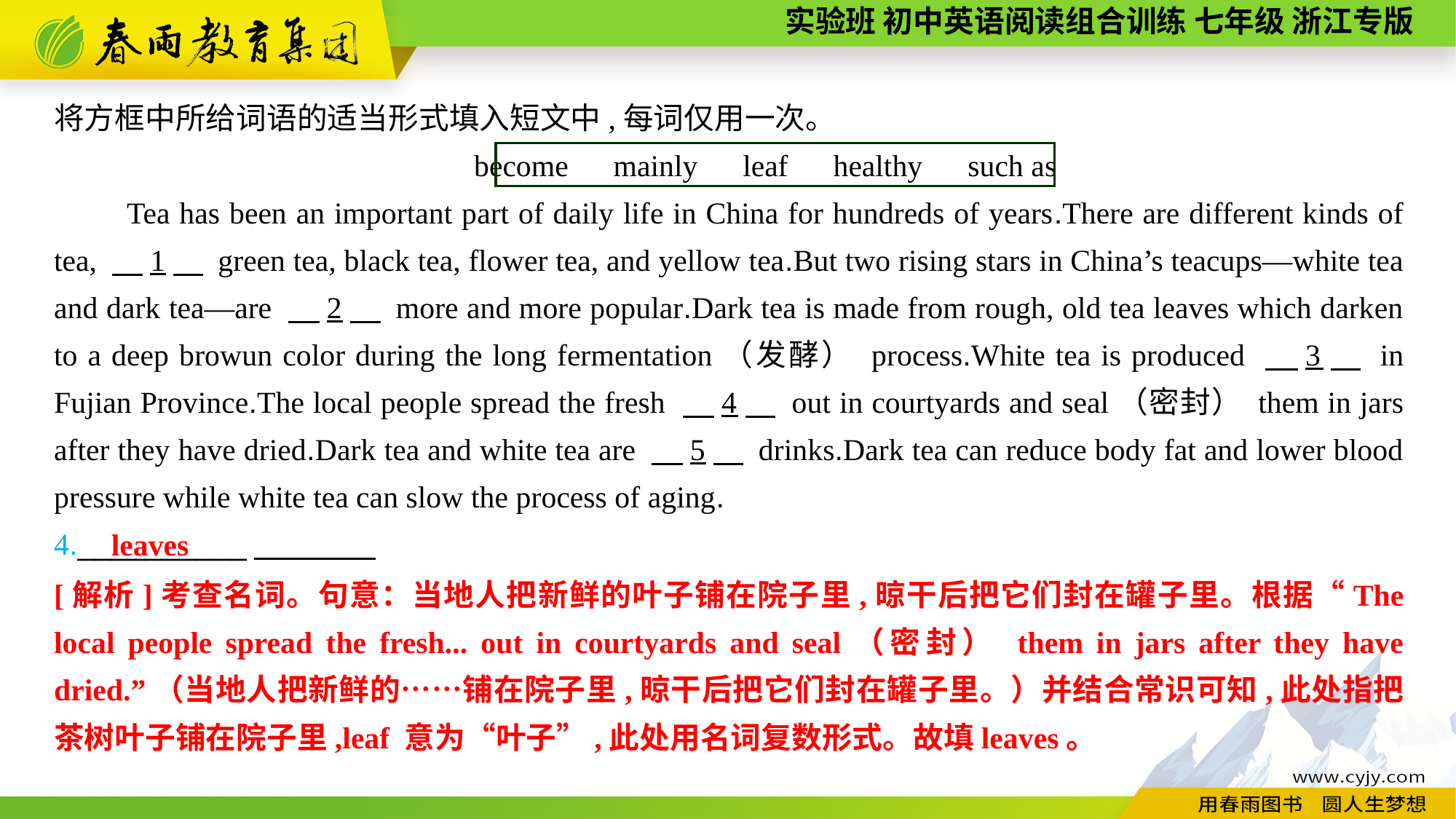

将方框中所给词语的适当形式填入短文中,每词仅用一次。
become　mainly　leaf　healthy　such as
Tea has been an important part of daily life in China for hundreds of years.There are different kinds of tea, 　1　 green tea, black tea, flower tea, and yellow tea.But two rising stars in China’s teacups—white tea and dark tea—are 　2　 more and more popular.Dark tea is made from rough, old tea leaves which darken to a deep browun color during the long fermentation（发酵） process.White tea is produced 　3　 in Fujian Province.The local people spread the fresh 　4　 out in courtyards and seal（密封） them in jars after they have dried.Dark tea and white tea are 　5　 drinks.Dark tea can reduce body fat and lower blood pressure while white tea can slow the process of aging.
4.__________

leaves
[解析]考查名词。句意：当地人把新鲜的叶子铺在院子里,晾干后把它们封在罐子里。根据“The local people spread the fresh... out in courtyards and seal（密封） them in jars after they have dried.”（当地人把新鲜的……铺在院子里,晾干后把它们封在罐子里。）并结合常识可知,此处指把茶树叶子铺在院子里,leaf 意为“叶子”,此处用名词复数形式。故填leaves。